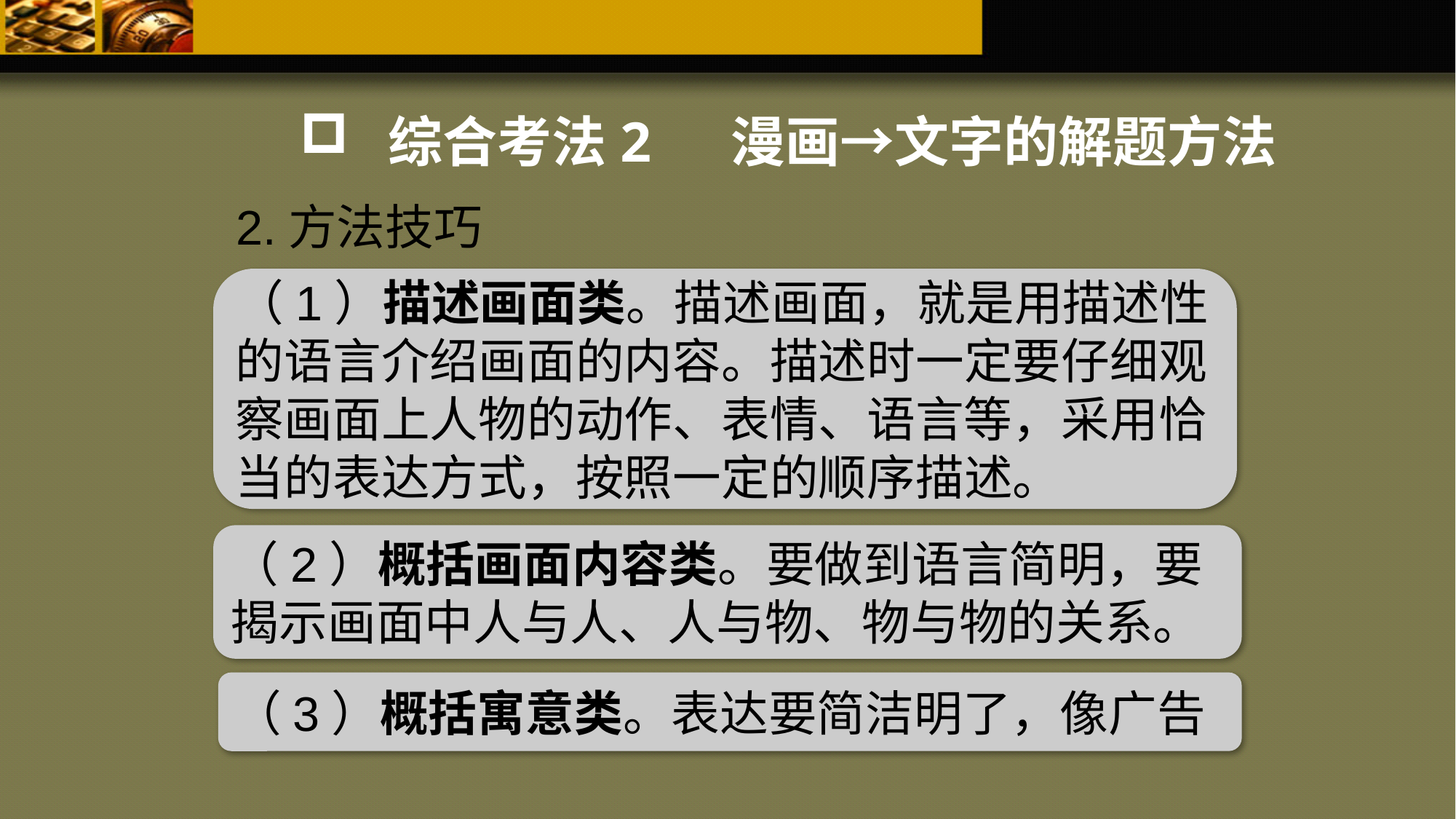

综合考法2  漫画→文字的解题方法
2.方法技巧
（1）描述画面类。描述画面，就是用描述性的语言介绍画面的内容。描述时一定要仔细观察画面上人物的动作、表情、语言等，采用恰当的表达方式，按照一定的顺序描述。
（2）概括画面内容类。要做到语言简明，要揭示画面中人与人、人与物、物与物的关系。
（3）概括寓意类。表达要简洁明了，像广告